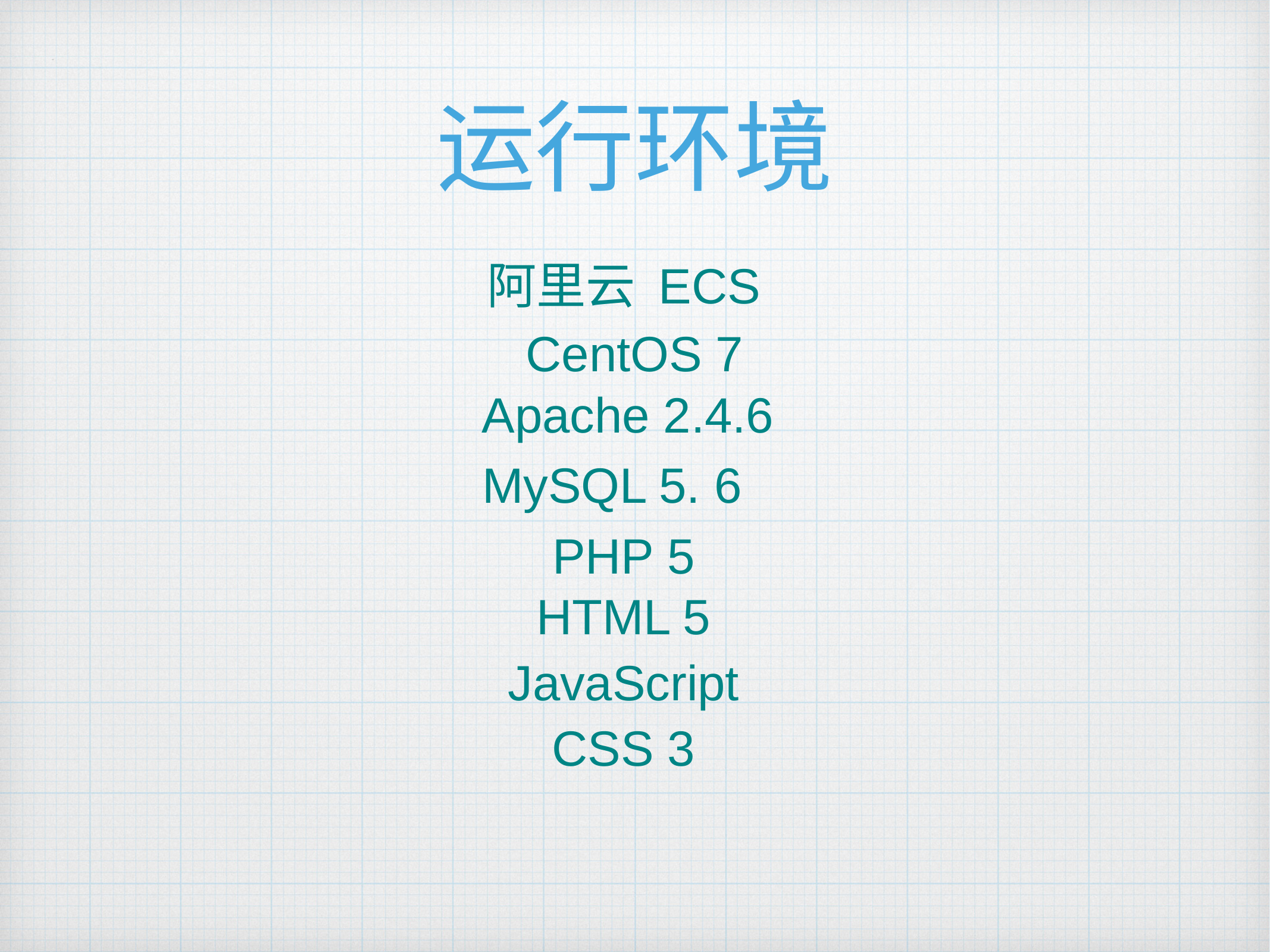

# 运行环境
阿里云 ECS
CentOS 7
Apache 2.4.6
MySQL 5. 6
PHP 5
HTML 5
JavaScript
CSS 3